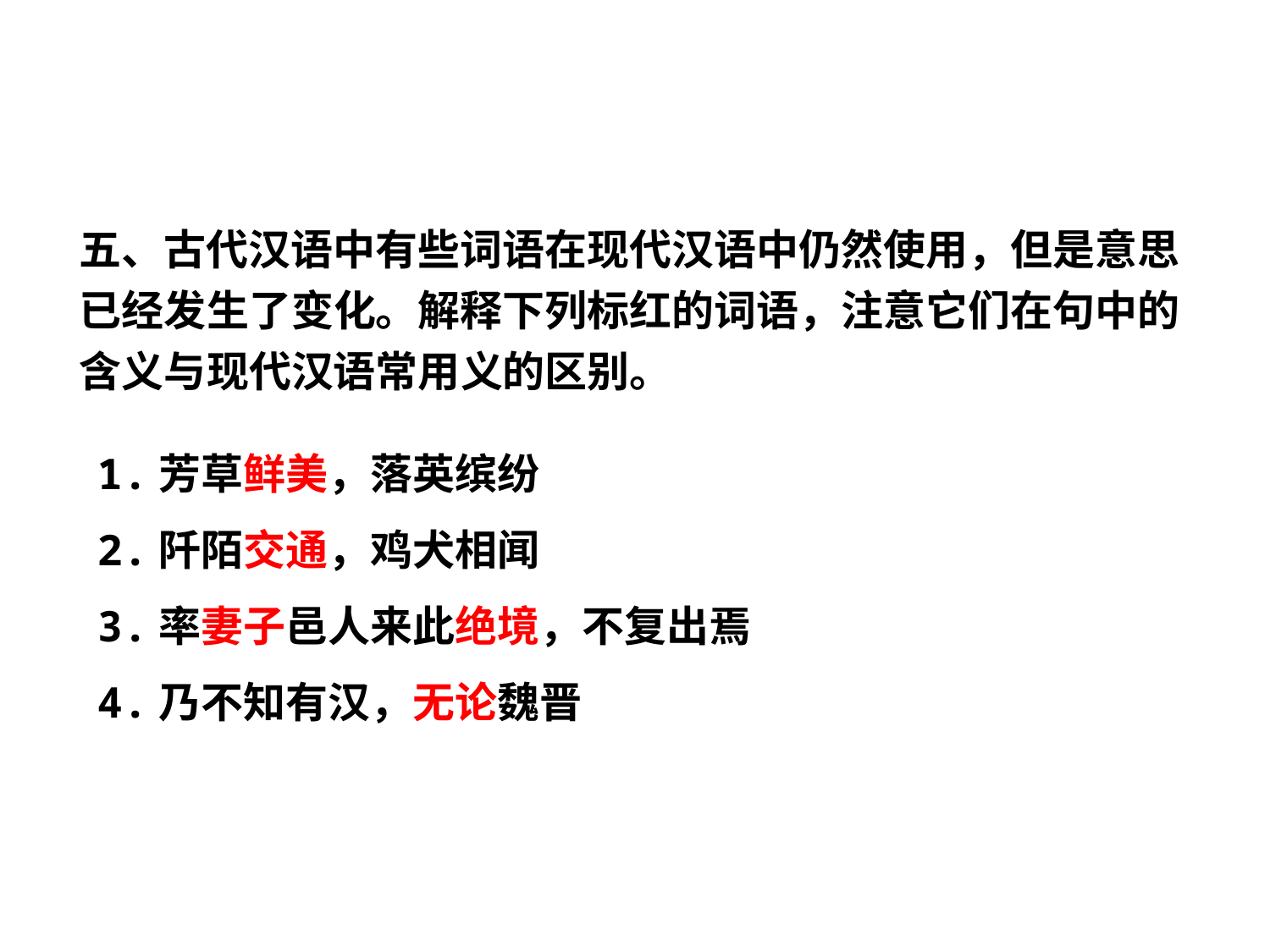

五、古代汉语中有些词语在现代汉语中仍然使用，但是意思已经发生了变化。解释下列标红的词语，注意它们在句中的含义与现代汉语常用义的区别。
1.芳草鲜美，落英缤纷
2.阡陌交通，鸡犬相闻
3.率妻子邑人来此绝境，不复出焉
4.乃不知有汉，无论魏晋